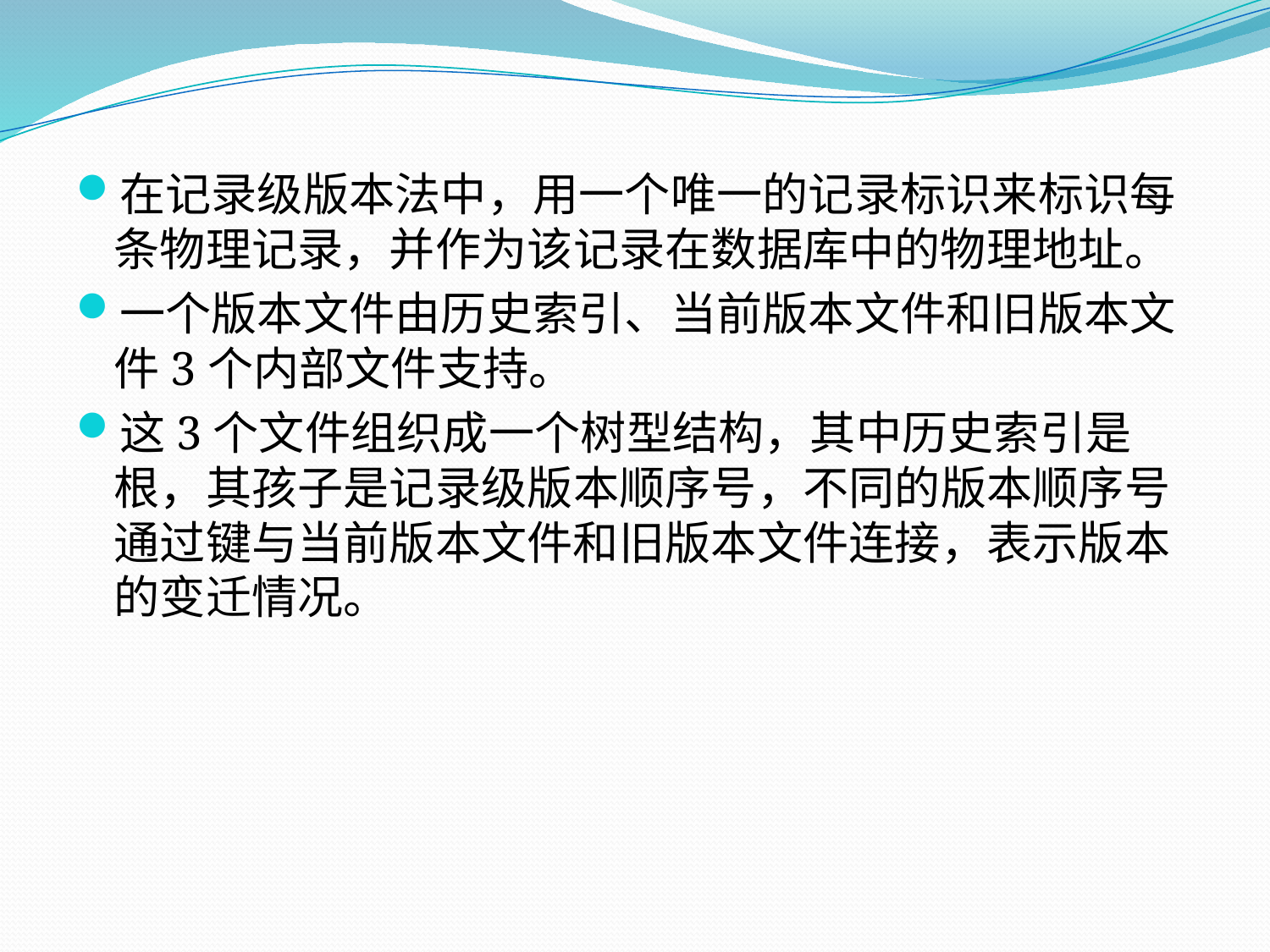

在记录级版本法中，用一个唯一的记录标识来标识每条物理记录，并作为该记录在数据库中的物理地址。
一个版本文件由历史索引、当前版本文件和旧版本文件3个内部文件支持。
这3个文件组织成一个树型结构，其中历史索引是根，其孩子是记录级版本顺序号，不同的版本顺序号通过键与当前版本文件和旧版本文件连接，表示版本的变迁情况。